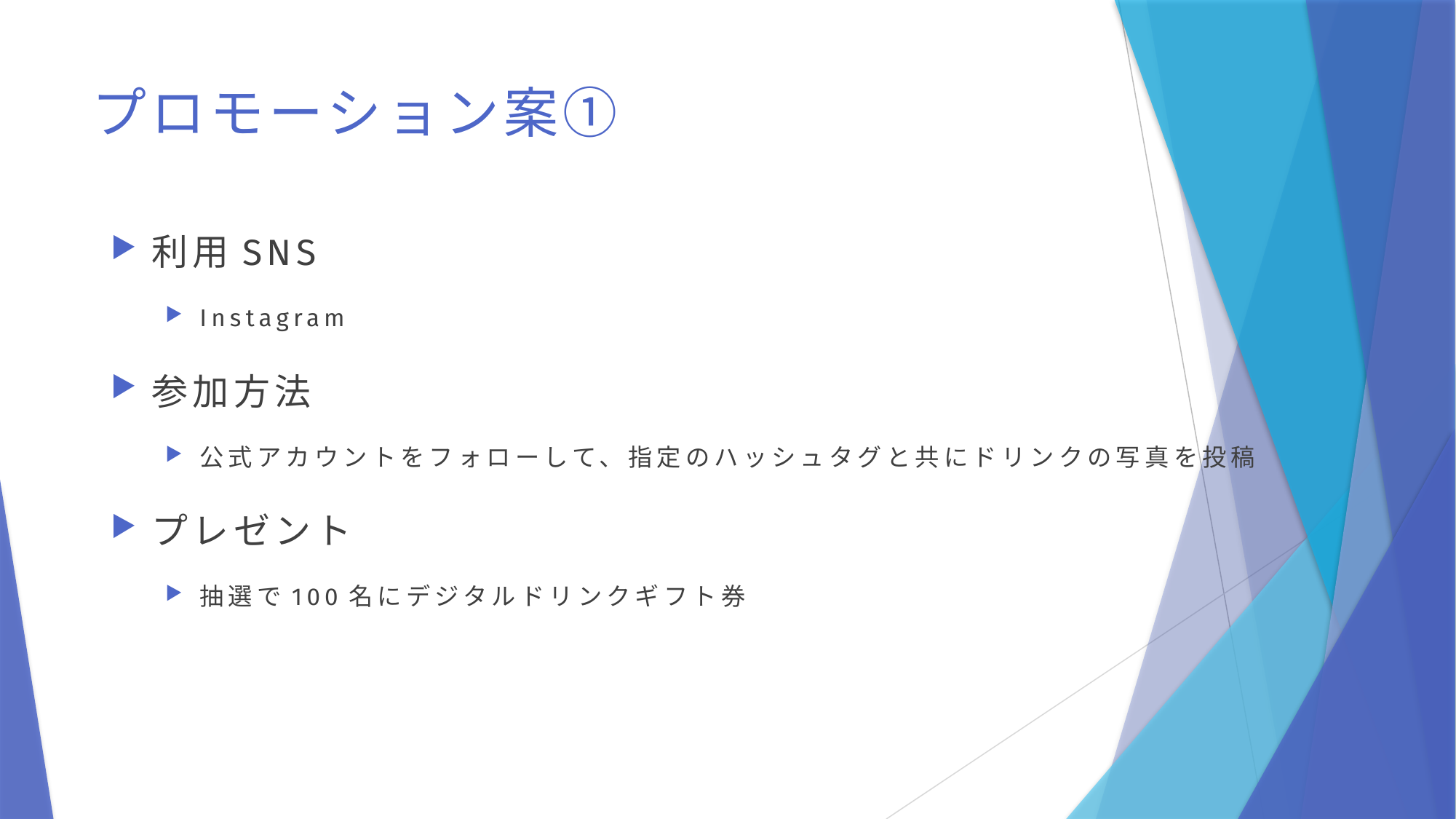

# プロモーション案①
利用SNS
Instagram
参加方法
公式アカウントをフォローして、指定のハッシュタグと共にドリンクの写真を投稿
プレゼント
抽選で100名にデジタルドリンクギフト券